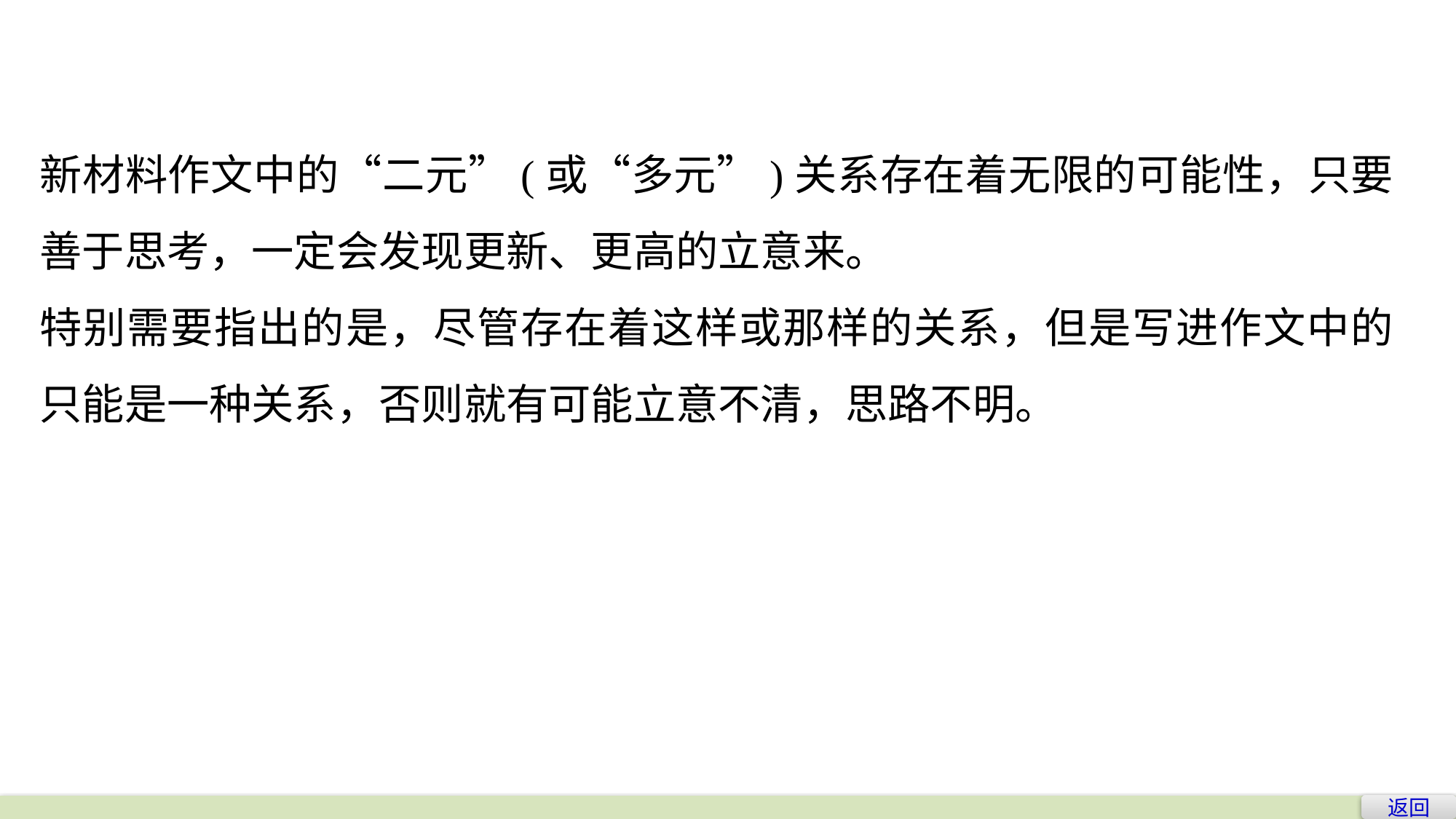

新材料作文中的“二元”(或“多元”)关系存在着无限的可能性，只要善于思考，一定会发现更新、更高的立意来。
特别需要指出的是，尽管存在着这样或那样的关系，但是写进作文中的只能是一种关系，否则就有可能立意不清，思路不明。
返回